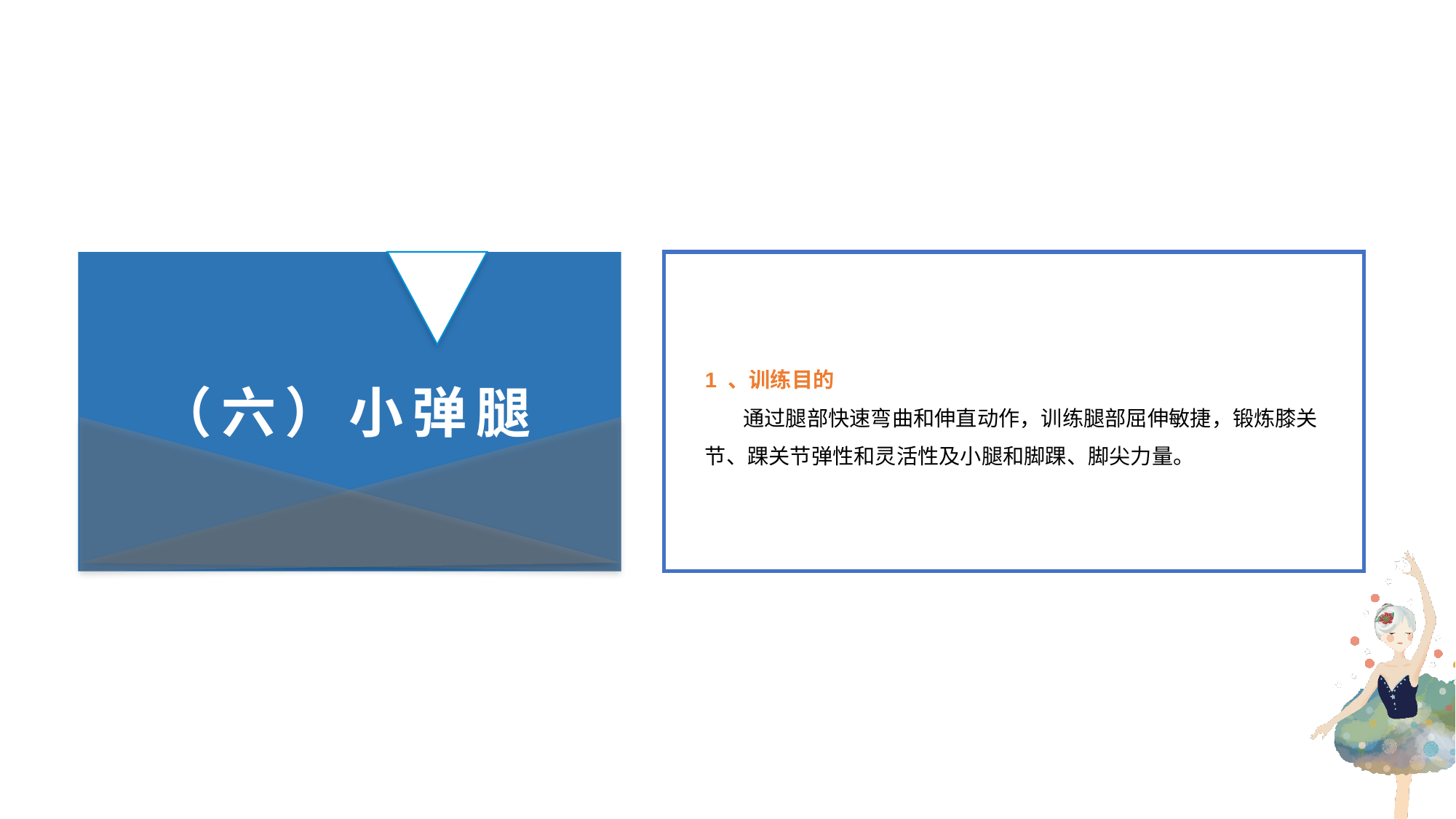

（六）小弹腿

1 、训练目的
       通过腿部快速弯曲和伸直动作，训练腿部屈伸敏捷，锻炼膝关节、踝关节弹性和灵活性及小腿和脚踝、脚尖力量。